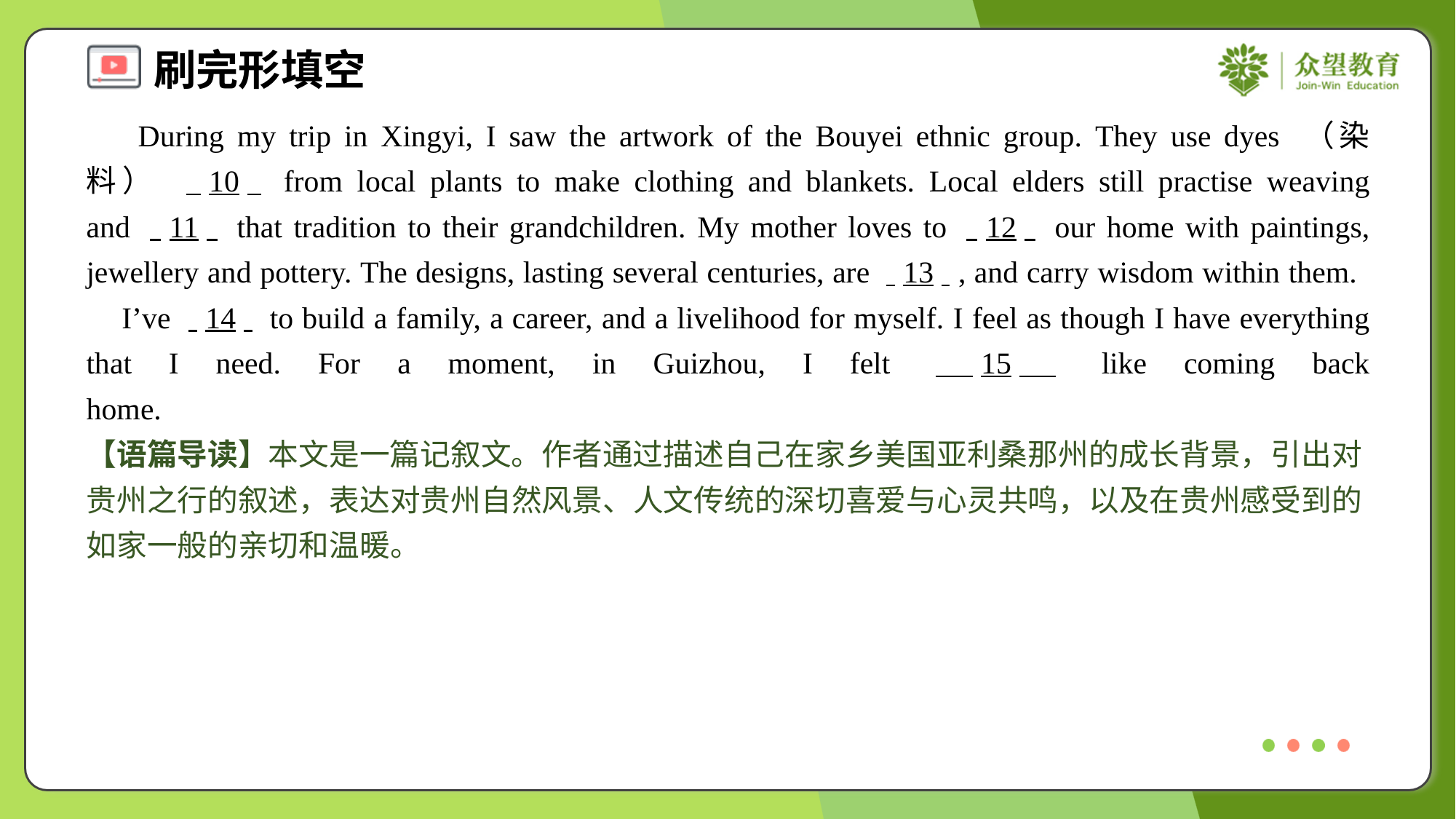

During my trip in Xingyi, I saw the artwork of the Bouyei ethnic group. They use dyes （染料） . .10. . from local plants to make clothing and blankets. Local elders still practise weaving and . .11. . that tradition to their grandchildren. My mother loves to . .12. . our home with paintings, jewellery and pottery. The designs, lasting several centuries, are . .13. ., and carry wisdom within them.
    I’ve . .14. . to build a family, a career, and a livelihood for myself. I feel as though I have everything that I need. For a moment, in Guizhou, I felt . .15. . like coming back home.#5
【语篇导读】本文是一篇记叙文。作者通过描述自己在家乡美国亚利桑那州的成长背景，引出对贵州之行的叙述，表达对贵州自然风景、人文传统的深切喜爱与心灵共鸣，以及在贵州感受到的如家一般的亲切和温暖。